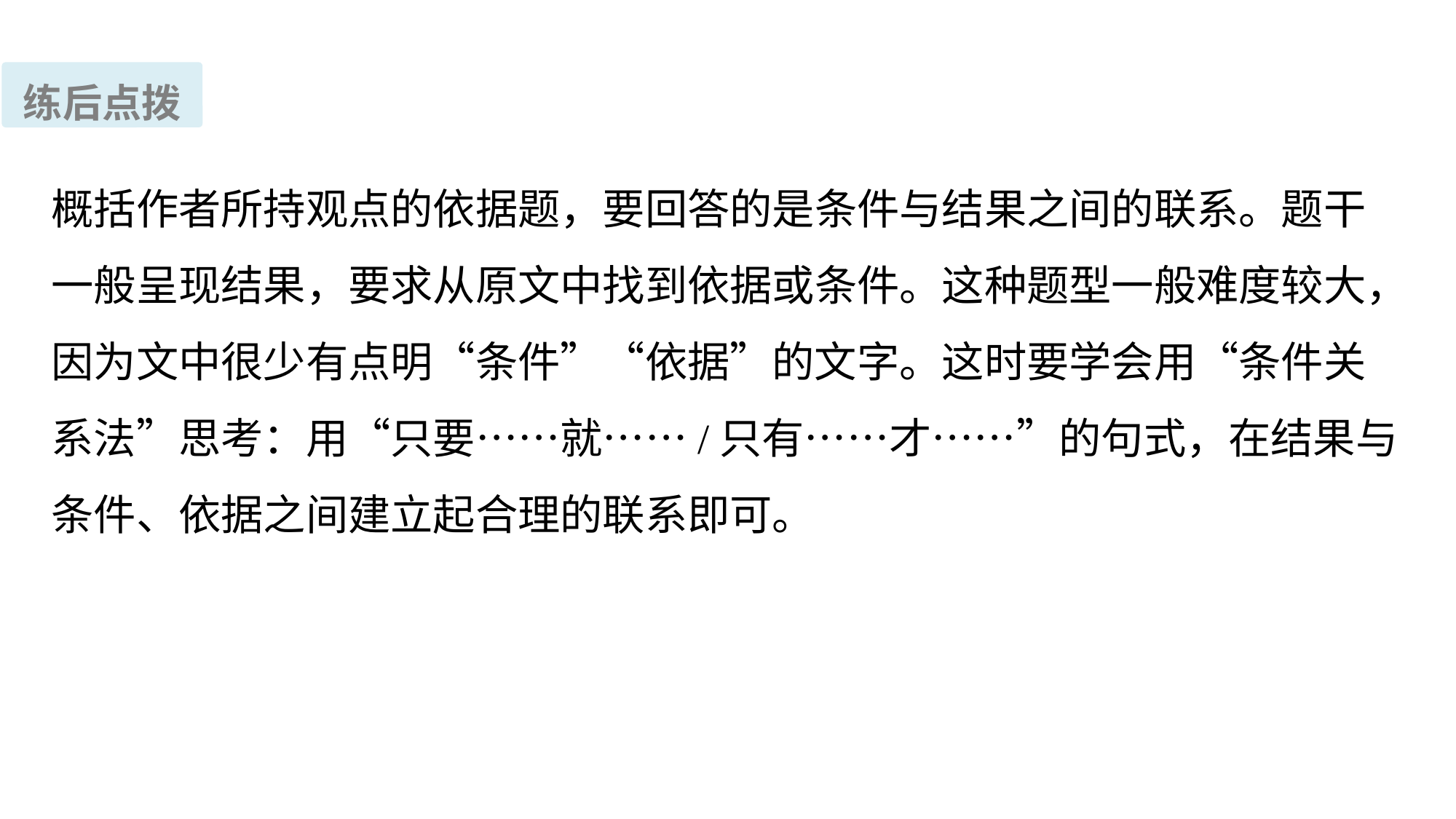

练后点拨
概括作者所持观点的依据题，要回答的是条件与结果之间的联系。题干一般呈现结果，要求从原文中找到依据或条件。这种题型一般难度较大，因为文中很少有点明“条件”“依据”的文字。这时要学会用“条件关系法”思考：用“只要……就……/只有……才……”的句式，在结果与条件、依据之间建立起合理的联系即可。